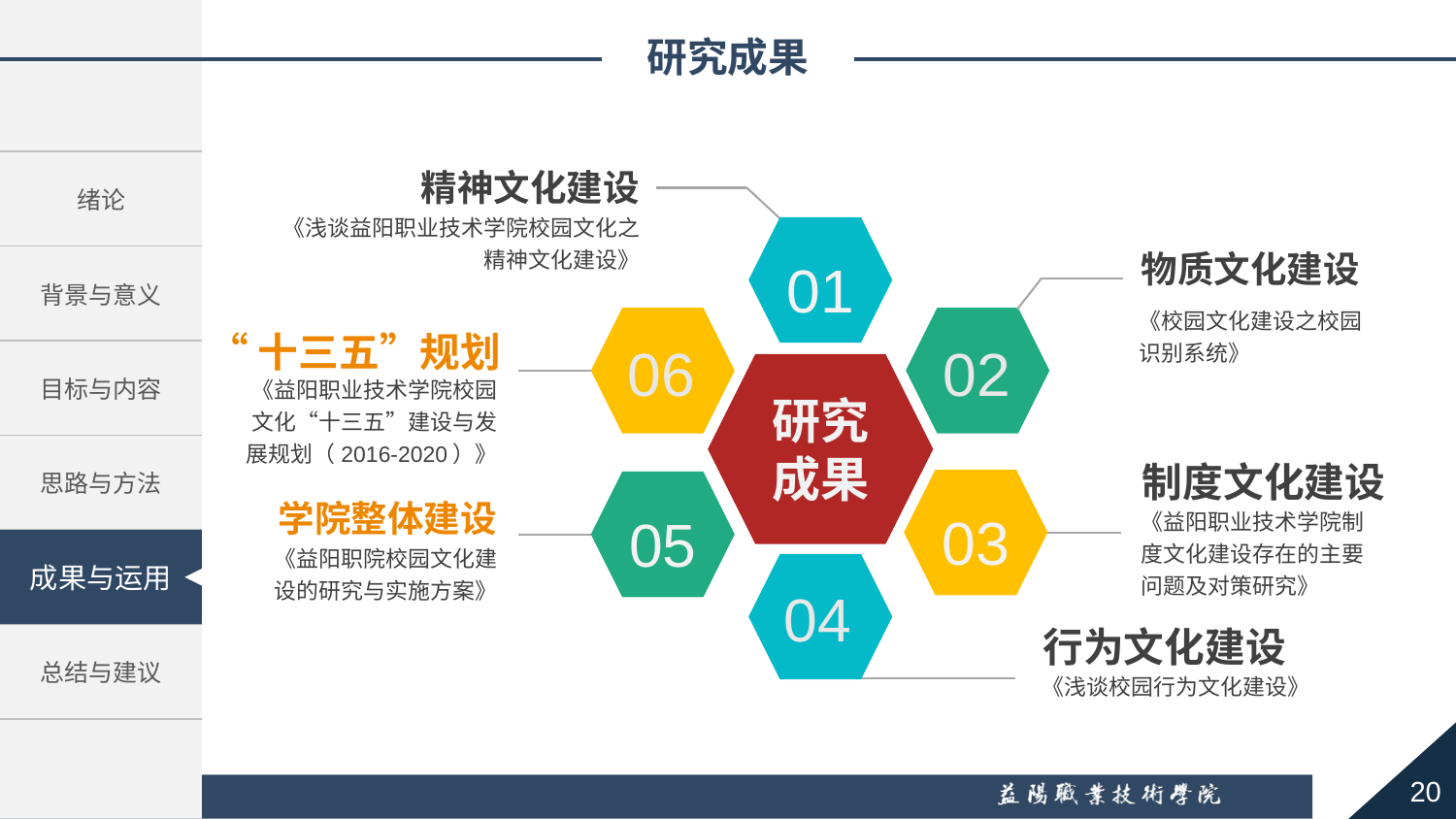

研究成果
精神文化建设
《浅谈益阳职业技术学院校园文化之精神文化建设》

01
物质文化建设
《校园文化建设之校园识别系统》

06

02
“十三五”规划

研究成果
《益阳职业技术学院校园文化“十三五”建设与发展规划（2016-2020）》
制度文化建设

03

05
学院整体建设
《益阳职业技术学院制度文化建设存在的主要问题及对策研究》
《益阳职院校园文化建设的研究与实施方案》

04
行为文化建设
《浅谈校园行为文化建设》